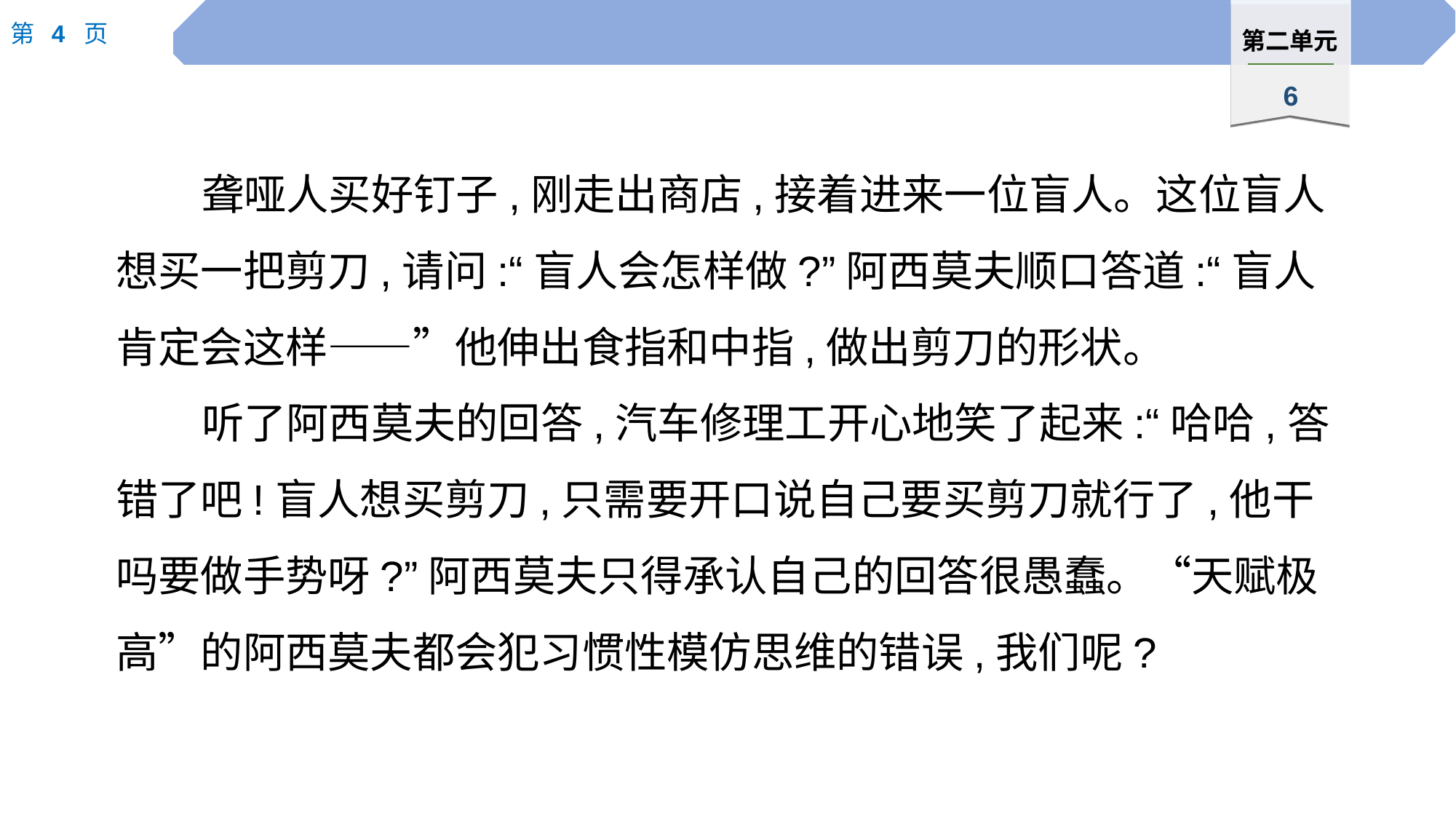

聋哑人买好钉子,刚走出商店,接着进来一位盲人。这位盲人想买一把剪刀,请问:“盲人会怎样做?”阿西莫夫顺口答道:“盲人肯定会这样——”他伸出食指和中指,做出剪刀的形状。
听了阿西莫夫的回答,汽车修理工开心地笑了起来:“哈哈,答错了吧!盲人想买剪刀,只需要开口说自己要买剪刀就行了,他干吗要做手势呀?”阿西莫夫只得承认自己的回答很愚蠢。“天赋极高”的阿西莫夫都会犯习惯性模仿思维的错误,我们呢?